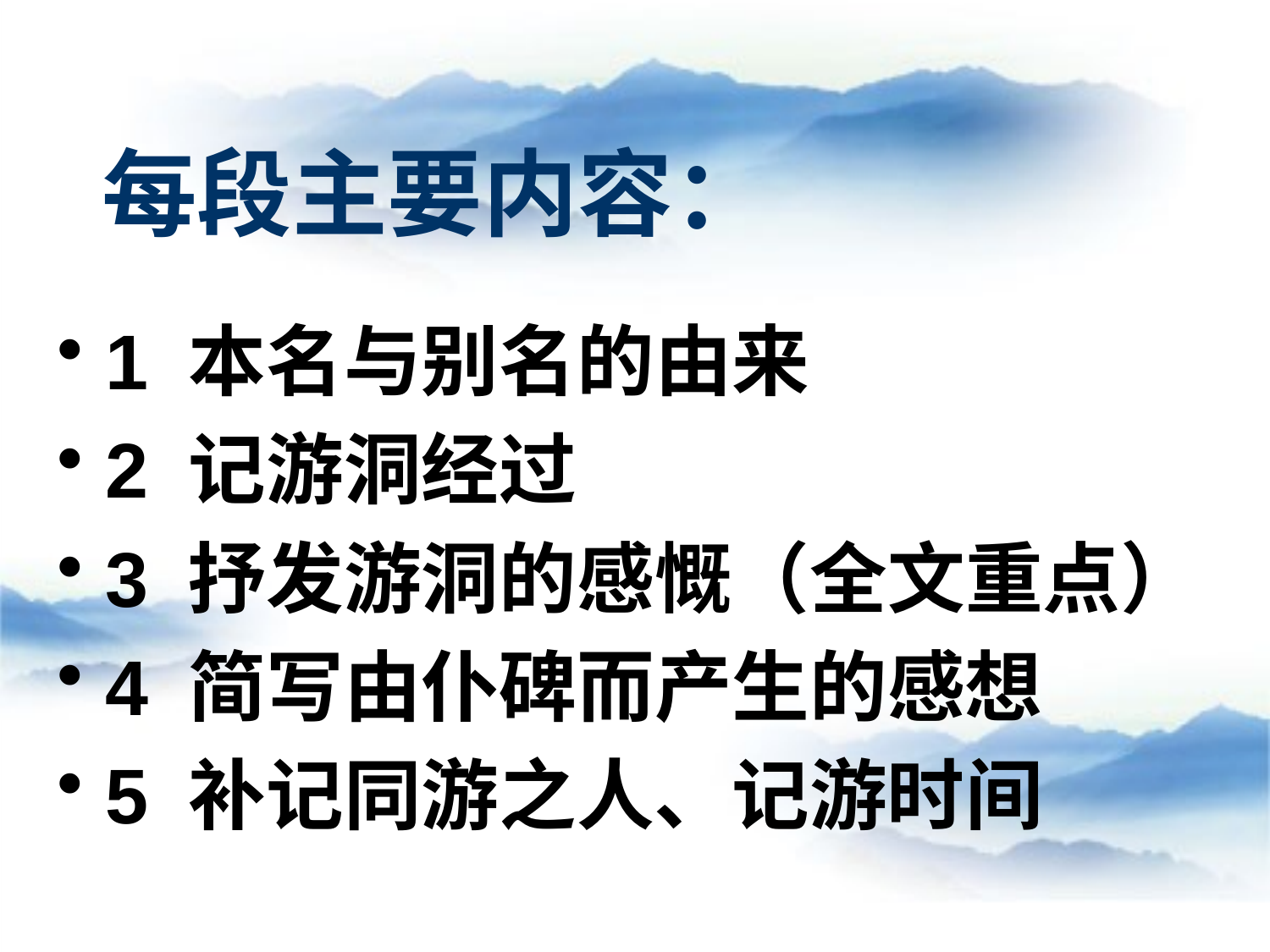

# 每段主要内容：
1 本名与别名的由来
2 记游洞经过
3 抒发游洞的感慨（全文重点）
4 简写由仆碑而产生的感想
5 补记同游之人、记游时间